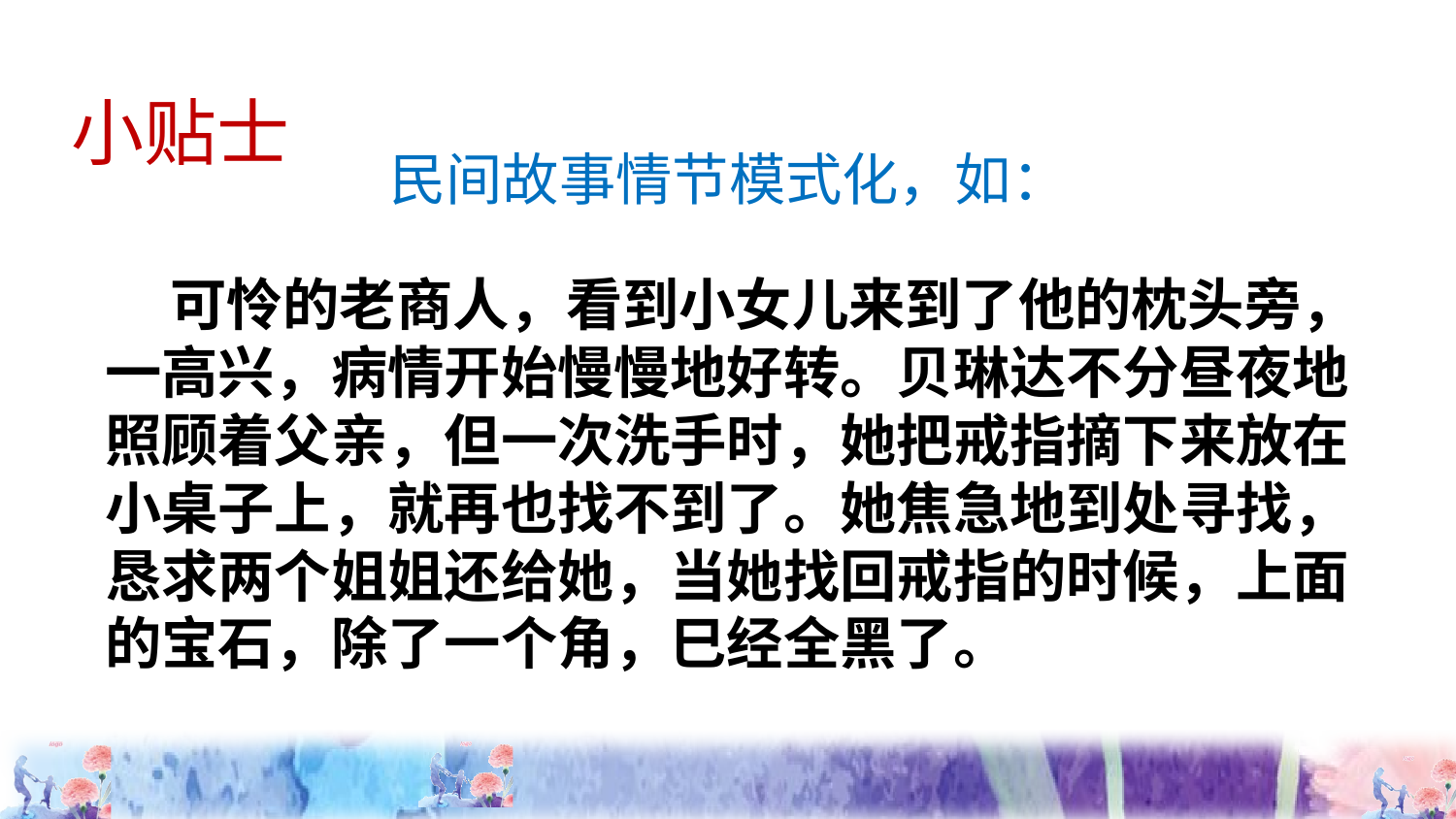

小贴士
民间故事情节模式化，如：
    可怜的老商人，看到小女儿来到了他的枕头旁，一高兴，病情开始慢慢地好转。贝琳达不分昼夜地照顾着父亲，但一次洗手时，她把戒指摘下来放在小桌子上，就再也找不到了。她焦急地到处寻找，恳求两个姐姐还给她，当她找回戒指的时候，上面的宝石，除了一个角，巳经全黑了。